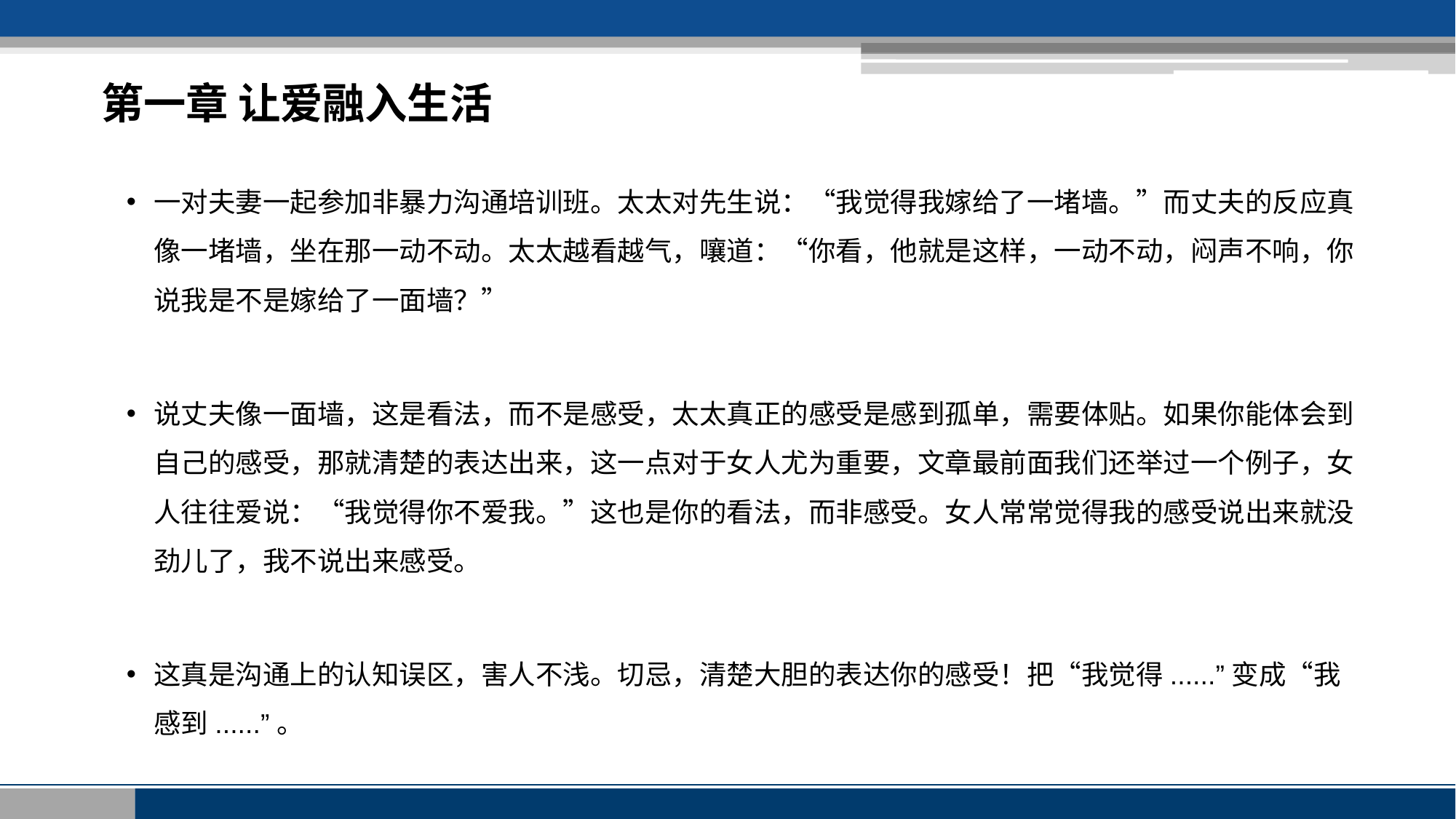

第一章 让爱融入生活
一对夫妻一起参加非暴力沟通培训班。太太对先生说：“我觉得我嫁给了一堵墙。”而丈夫的反应真像一堵墙，坐在那一动不动。太太越看越气，嚷道：“你看，他就是这样，一动不动，闷声不响，你说我是不是嫁给了一面墙？”

说丈夫像一面墙，这是看法，而不是感受，太太真正的感受是感到孤单，需要体贴。如果你能体会到自己的感受，那就清楚的表达出来，这一点对于女人尤为重要，文章最前面我们还举过一个例子，女人往往爱说：“我觉得你不爱我。”这也是你的看法，而非感受。女人常常觉得我的感受说出来就没劲儿了，我不说出来感受。

这真是沟通上的认知误区，害人不浅。切忌，清楚大胆的表达你的感受！把“我觉得......”变成“我感到......”。